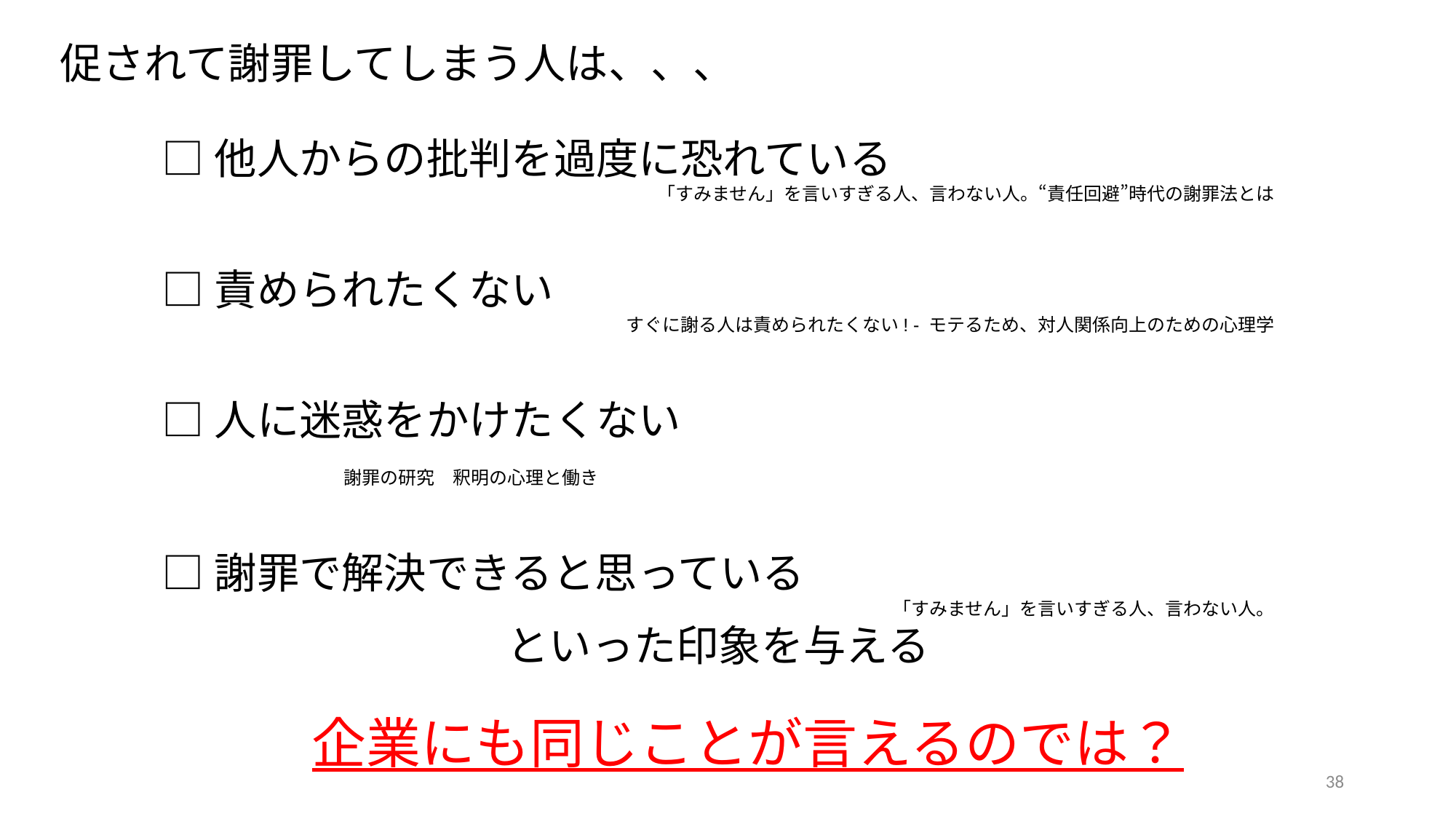

促されて謝罪してしまう人は、、、
□他人からの批判を過度に恐れている
「すみません」を言いすぎる人、言わない人。“責任回避”時代の謝罪法とは

□責められたくない
すぐに謝る人は責められたくない! - モテるため、対人関係向上のための心理学

□人に迷惑をかけたくない
　　　　　　　　　　　　　　　　　　　　　　　　　　　　　　　　　　　　　　　　　　　　　　　　　　　　　　　　　　　　　　　　　　　　　　　謝罪の研究　釈明の心理と働き

□謝罪で解決できると思っている
「すみません」を言いすぎる人、言わない人。
といった印象を与える
企業にも同じことが言えるのでは？
38